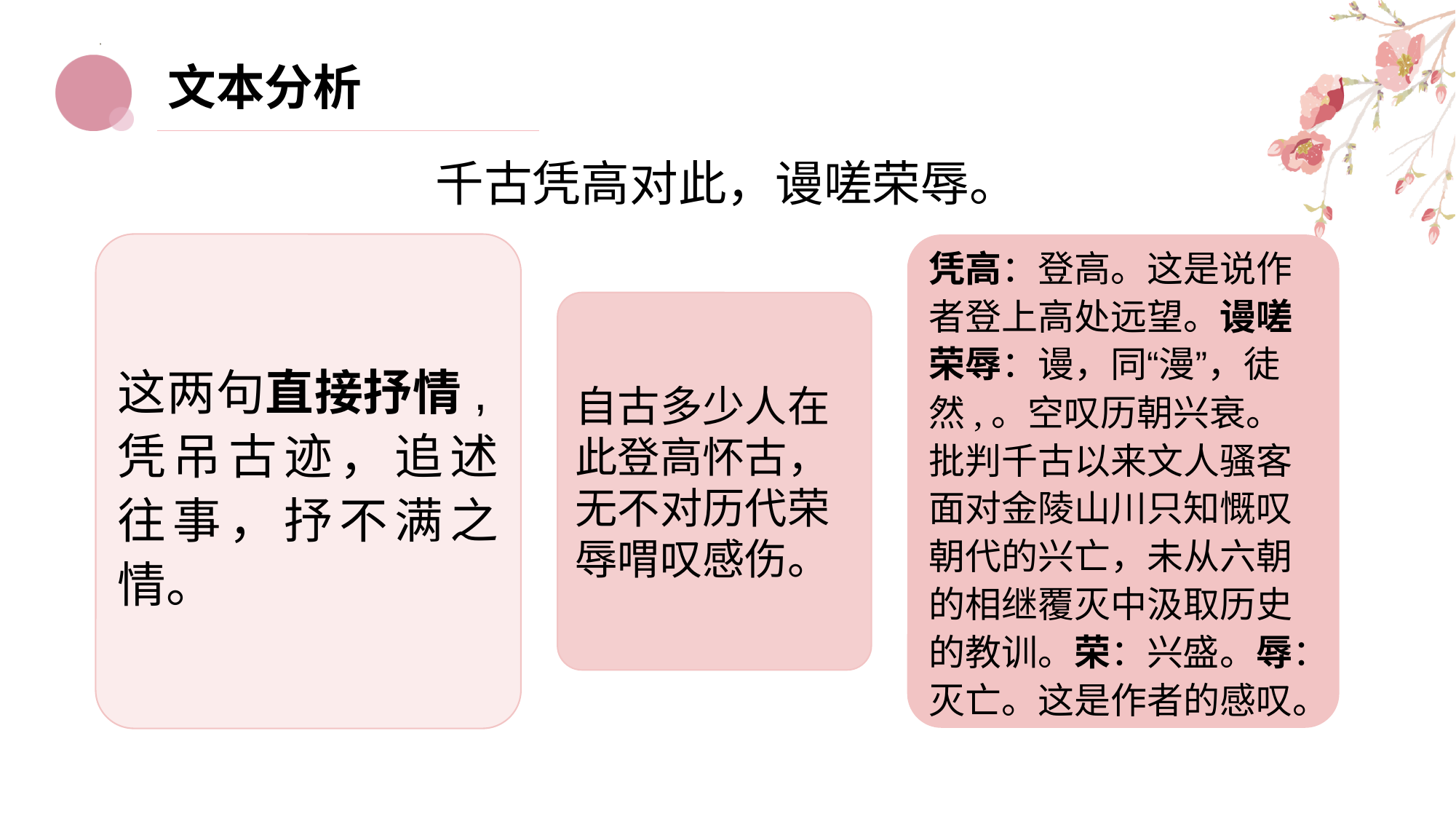

文本分析
千古凭高对此，谩嗟荣辱。
这两句直接抒情,凭吊古迹，追述往事，抒不满之情。
凭高：登高。这是说作者登上高处远望。谩嗟荣辱：谩，同“漫”，徒然,。空叹历朝兴衰。批判千古以来文人骚客面对金陵山川只知慨叹朝代的兴亡，未从六朝的相继覆灭中汲取历史的教训。荣：兴盛。辱：灭亡。这是作者的感叹。
自古多少人在此登高怀古，无不对历代荣辱喟叹感伤。